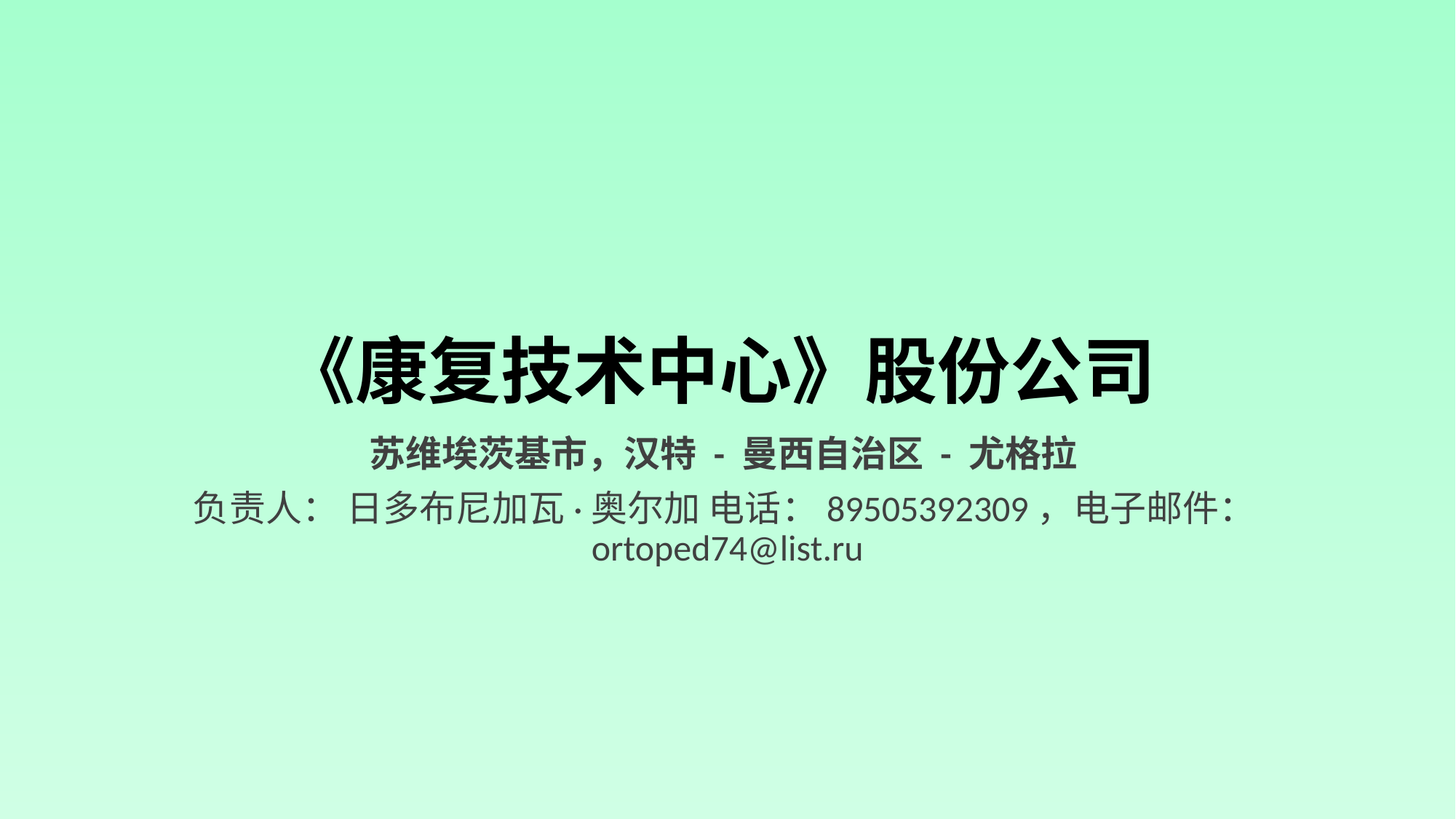

# 《康复技术中心》股份公司
苏维埃茨基市，汉特 - 曼西自治区 - 尤格拉
负责人： 日多布尼加瓦·奥尔加 电话：89505392309，电子邮件：ortoped74@list.ru